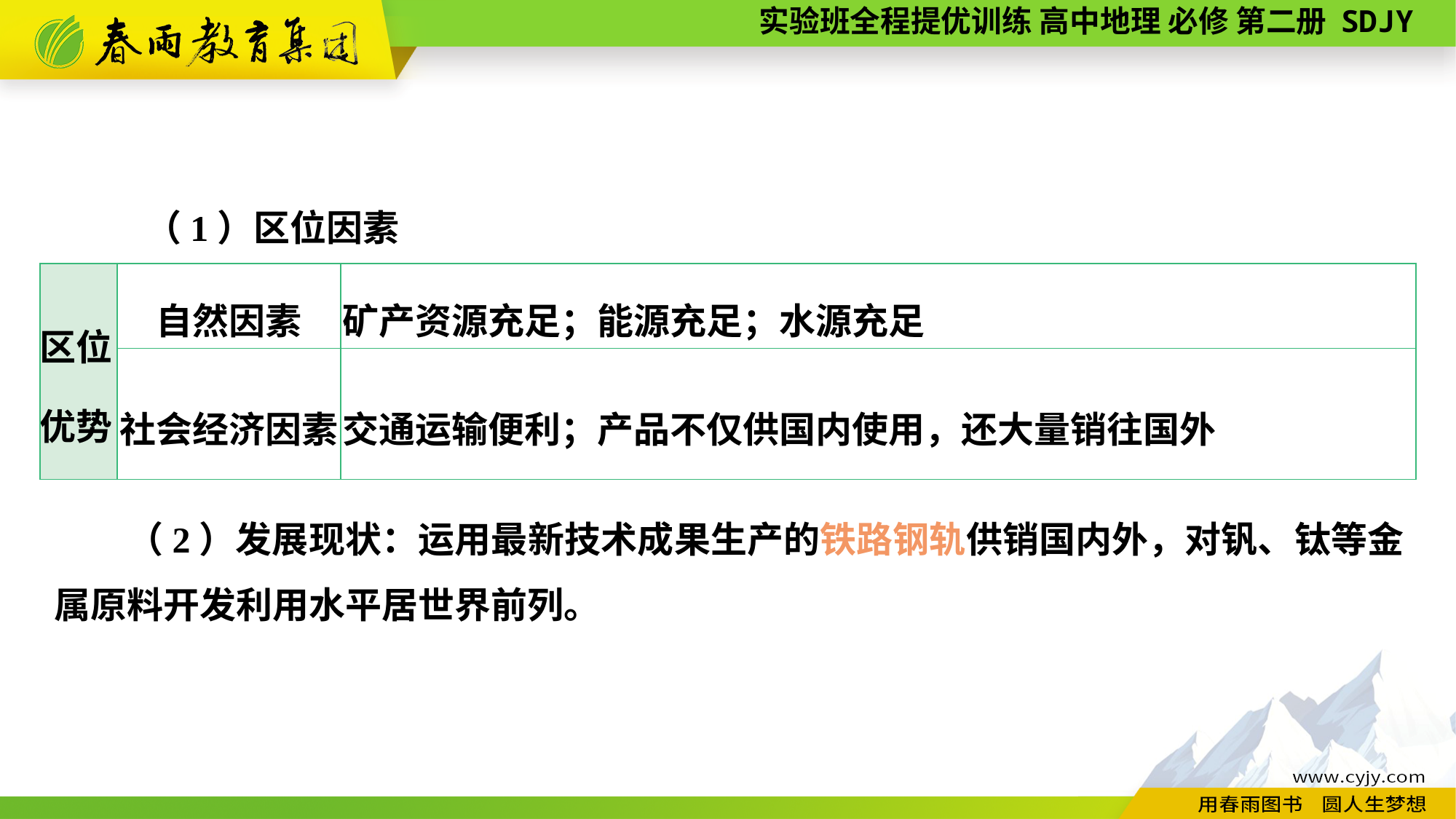

（1）区位因素
| 区位 优势 | 自然因素 | 矿产资源充足；能源充足；水源充足 |
| --- | --- | --- |
|  | 社会经济因素 | 交通运输便利；产品不仅供国内使用，还大量销往国外 |
　　（2）发展现状：运用最新技术成果生产的铁路钢轨供销国内外，对钒、钛等金属原料开发利用水平居世界前列。